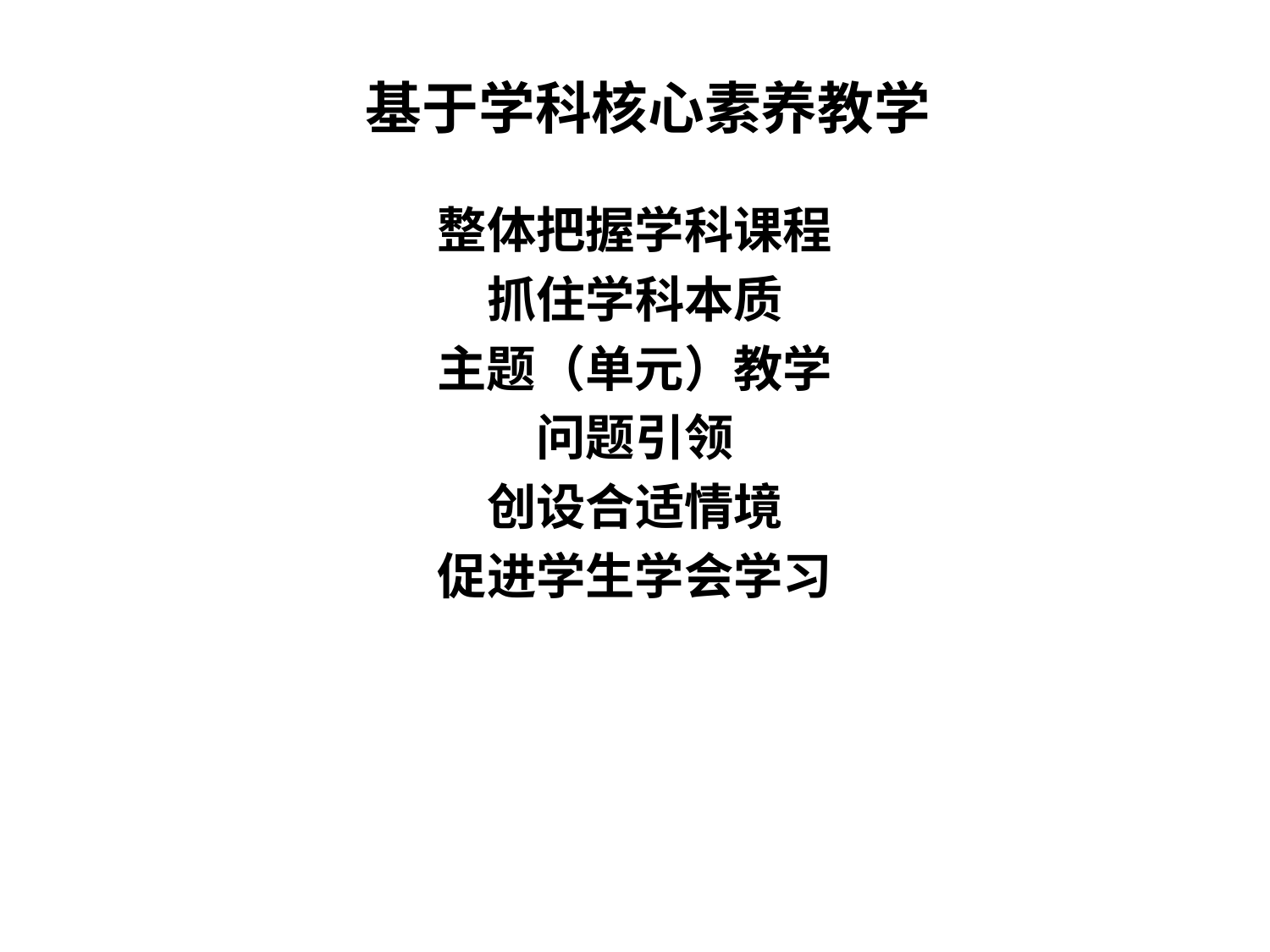

基于学科核心素养教学

整体把握学科课程
抓住学科本质
主题（单元）教学
问题引领
创设合适情境
促进学生学会学习